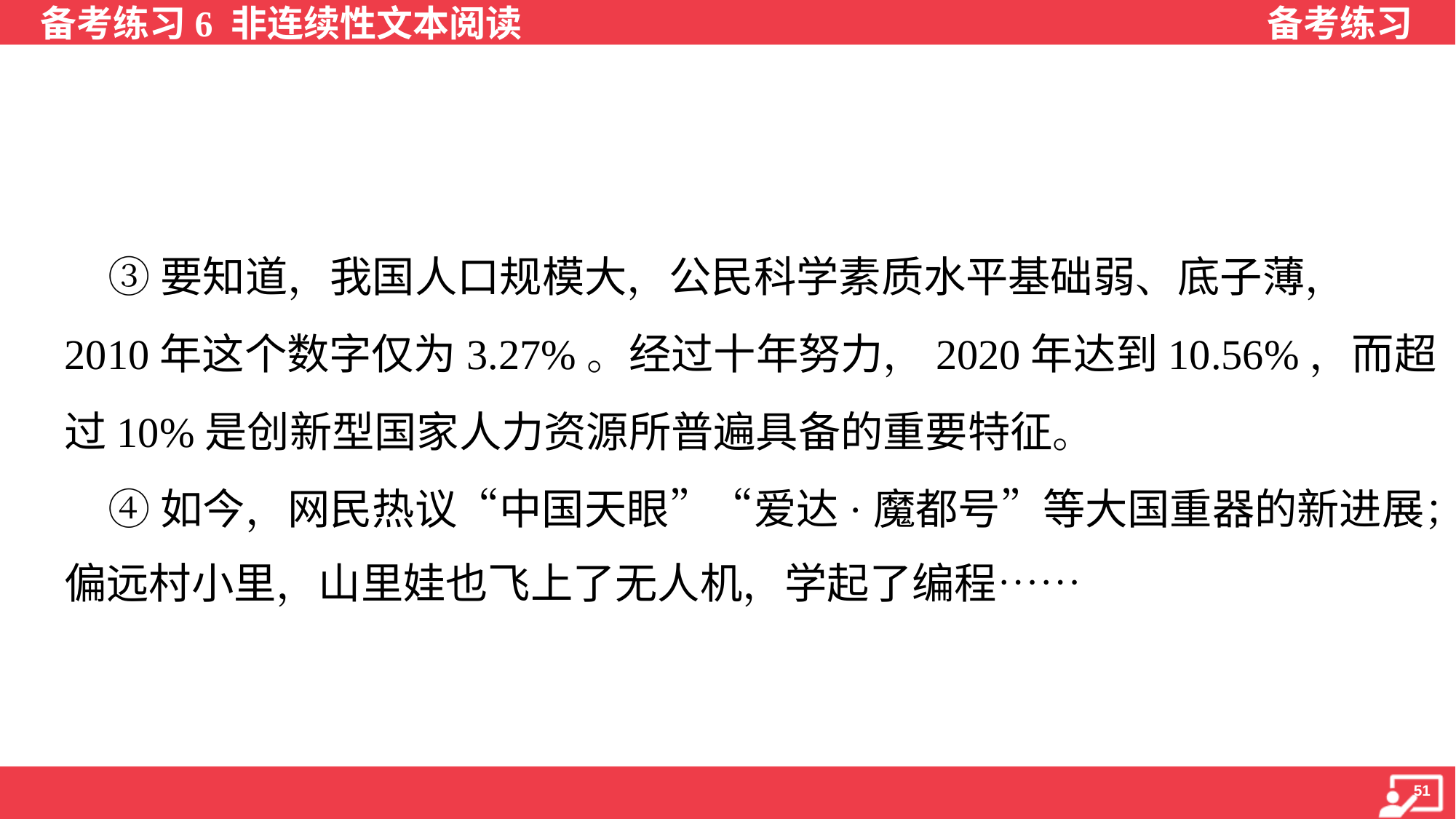

③要知道，我国人口规模大，公民科学素质水平基础弱、底子薄，
2010年这个数字仅为3.27%。经过十年努力，2020年达到10.56%，而超
过10%是创新型国家人力资源所普遍具备的重要特征。
    ④如今，网民热议“中国天眼”“爱达·魔都号”等大国重器的新进展；
偏远村小里，山里娃也飞上了无人机，学起了编程……